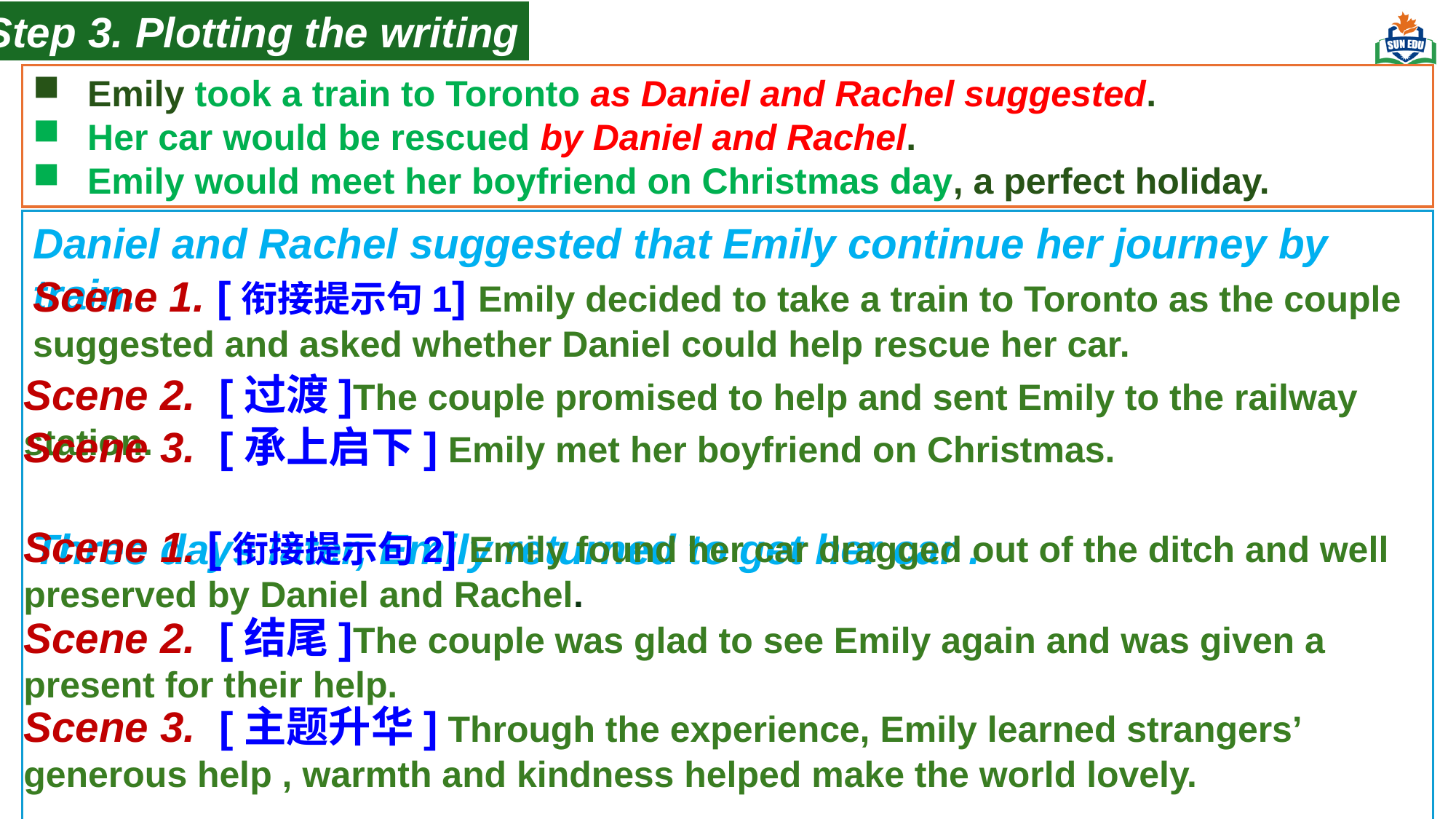

Step 3. Plotting the writing
Emily took a train to Toronto as Daniel and Rachel suggested.
Her car would be rescued by Daniel and Rachel.
Emily would meet her boyfriend on Christmas day, a perfect holiday.
Daniel and Rachel suggested that Emily continue her journey by train.

Three days later, Emily returned to get her car .

Scene 1. [衔接提示句1] Emily decided to take a train to Toronto as the couple suggested and asked whether Daniel could help rescue her car.
Scene 2.  [过渡]The couple promised to help and sent Emily to the railway station.
Scene 3.  [承上启下] Emily met her boyfriend on Christmas.
Scene 1. [衔接提示句2] Emily found her car dragged out of the ditch and well preserved by Daniel and Rachel.
Scene 2.  [结尾]The couple was glad to see Emily again and was given a present for their help.
Scene 3.  [主题升华] Through the experience, Emily learned strangers’ generous help , warmth and kindness helped make the world lovely.